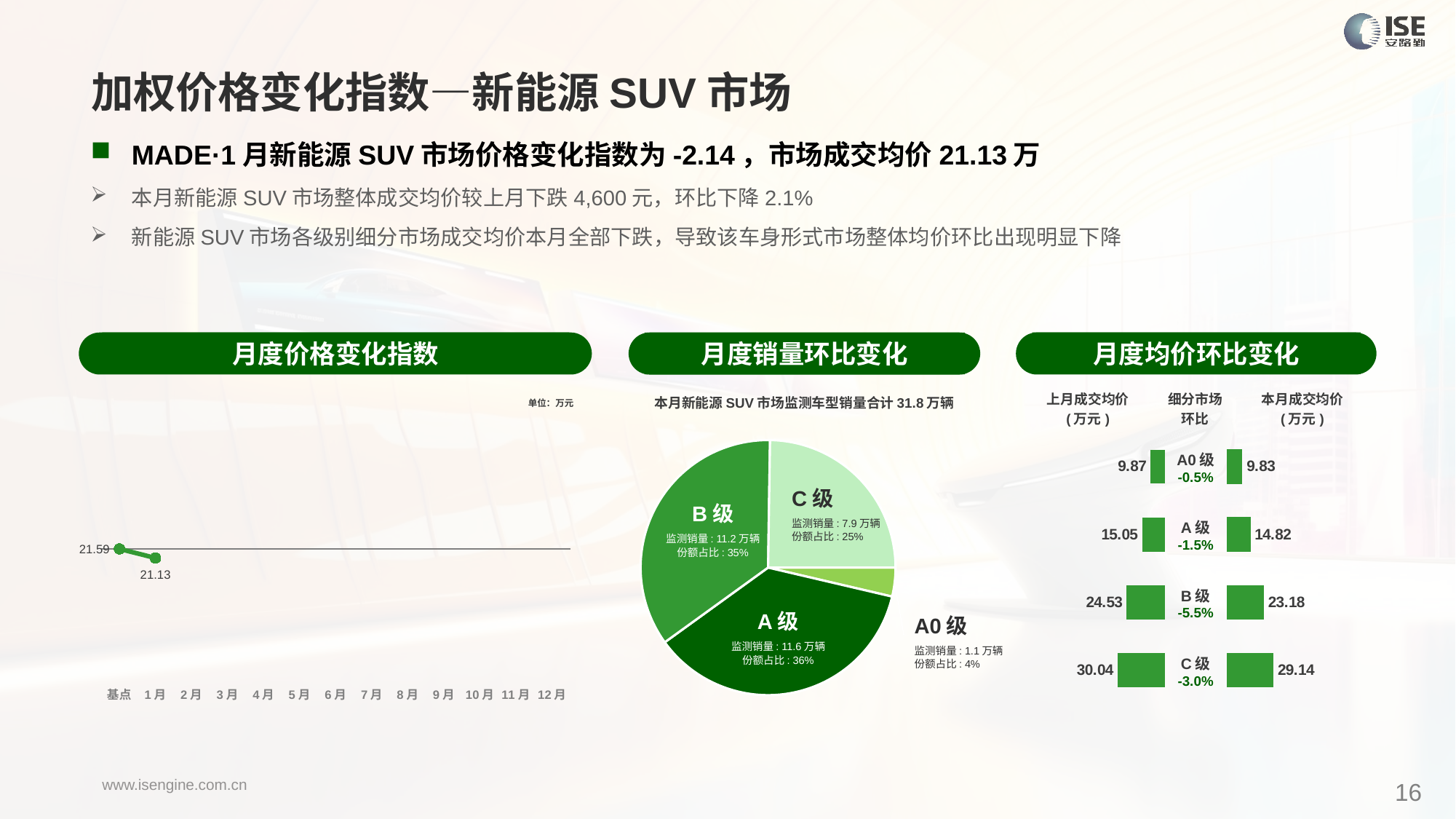

加权价格变化指数—新能源SUV市场
MADE·1月新能源SUV市场价格变化指数为-2.14，市场成交均价21.13万
本月新能源SUV市场整体成交均价较上月下跌4,600元，环比下降2.1%
新能源SUV市场各级别细分市场成交均价本月全部下跌，导致该车身形式市场整体均价环比出现明显下降
月度价格变化指数

月度均价环比变化

月度销量环比变化

### Chart

| Category | Y2024 |
|---|---|
| 基点 | 0.0 |
| 1月 | -2.14 |
| 2月 | None |
| 3月 | None |
| 4月 | None |
| 5月 | None |
| 6月 | None |
| 7月 | None |
| 8月 | None |
| 9月 | None |
| 10月 | None |
| 11月 | None |
| 12月 | None |
本月新能源SUV市场监测车型销量合计31.8万辆
| 上月成交均价 (万元) | 细分市场 环比 | 本月成交均价 (万元) |
| --- | --- | --- |
单位：万元

### Chart

| Category | 细分市场 |
|---|---|
| A0级 | 11638.0000000015 |
| A级 | 115753.0000000041 |
| B级 | 112012.00000000451 |
| C级 | 78768.00000000189 |
| A0级 -0.5% |
| --- |
| A级 -1.5% |
| B级 -5.5% |
| C级 -3.0% |

### Chart

| Category | 成交均价 |
|---|---|
| A0 | 9.87353135689877 |
| A | 15.052284404610297 |
| B | 24.526150729013462 |
| C | 30.04082665996739 |

### Chart

| Category | 金额 |
|---|---|
| A0 | 9.826752019247813 |
| A | 14.821413786251899 |
| B | 23.177822822554827 |
| C | 29.143951985578187 |
C级
监测销量: 7.9万辆
份额占比: 25%
B级
监测销量: 11.2万辆
份额占比: 35%
A级
监测销量: 11.6万辆
份额占比: 36%
A0级
监测销量: 1.1万辆
份额占比: 4%
16